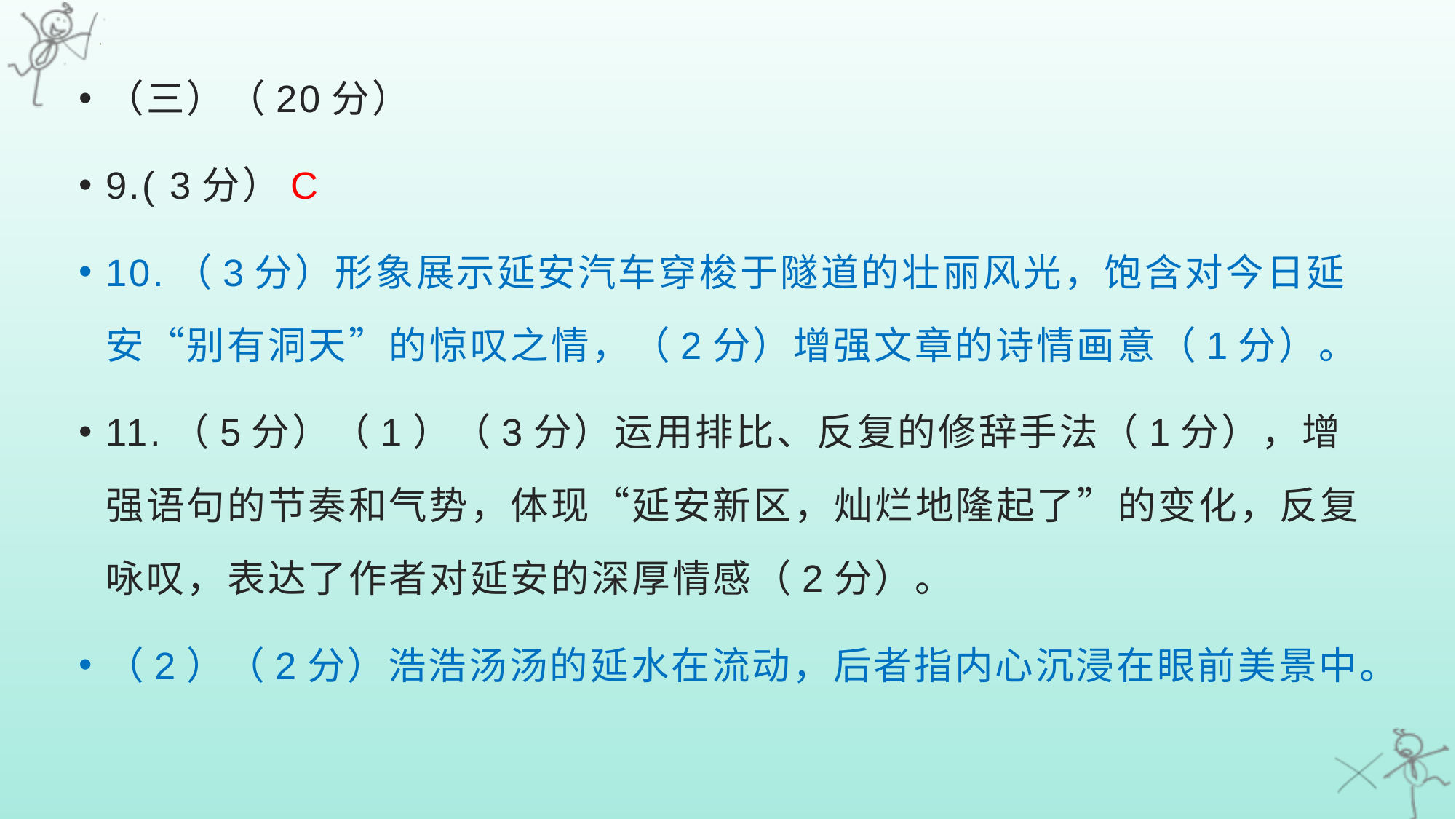

（三）（20分）
9.( 3分）C
10.（3分）形象展示延安汽车穿梭于隧道的壮丽风光，饱含对今日延安“别有洞天”的惊叹之情，（2分）增强文章的诗情画意（1分）。
11.（5分）（1）（3分）运用排比、反复的修辞手法（1分），增强语句的节奏和气势，体现“延安新区，灿烂地隆起了”的变化，反复咏叹，表达了作者对延安的深厚情感（2分）。
（2）（2分）浩浩汤汤的延水在流动，后者指内心沉浸在眼前美景中。